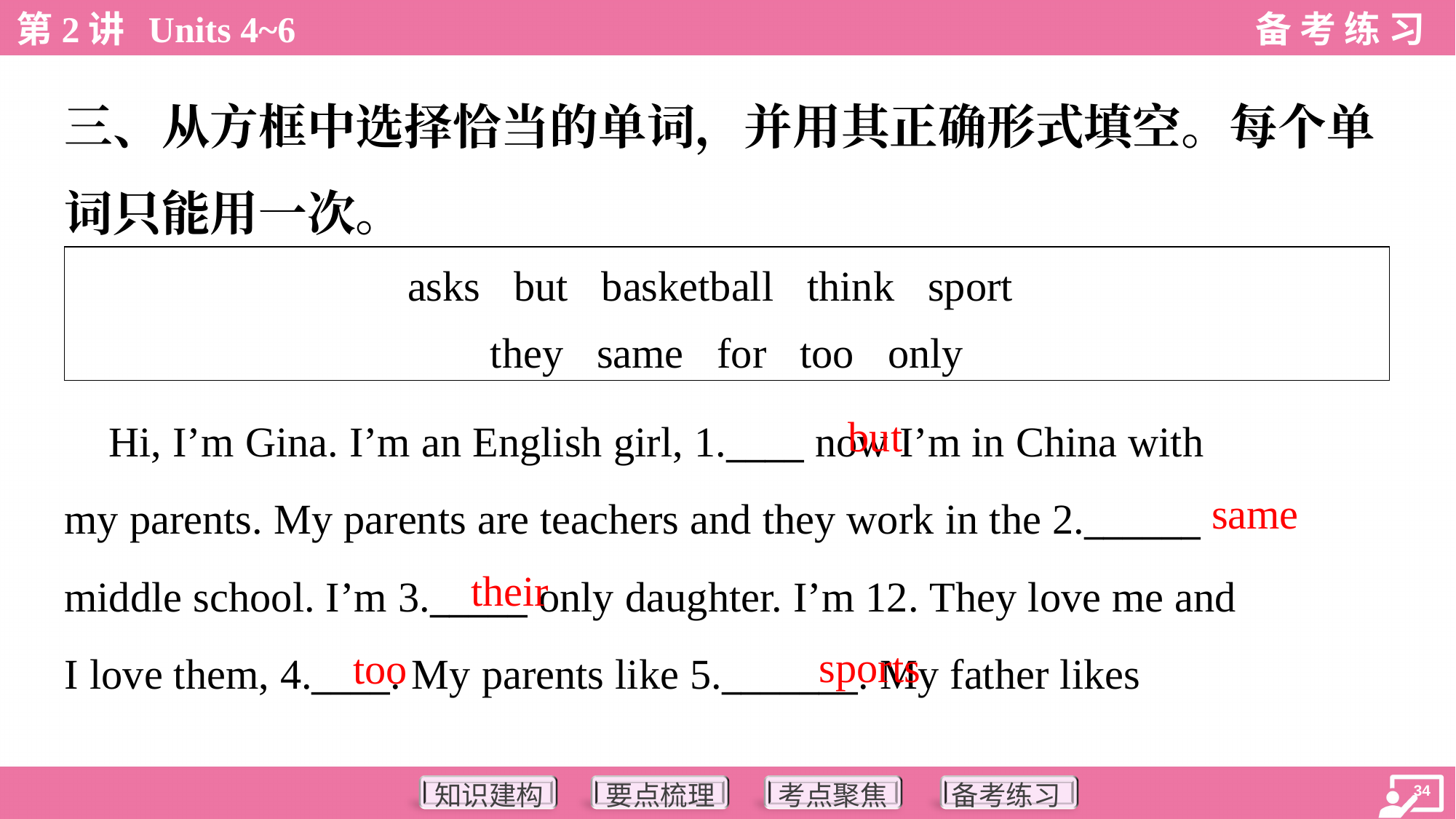

三、从方框中选择恰当的单词，并用其正确形式填空。每个单
词只能用一次。
| asks but basketball think sport they same for too only |
| --- |
but
    Hi, I’m Gina. I’m an English girl, 1.____ now I’m in China with
my parents. My parents are teachers and they work in the 2.______
middle school. I’m 3._____ only daughter. I’m 12. They love me and
I love them, 4.____. My parents like 5._______. My father likes

same
their
sports
too